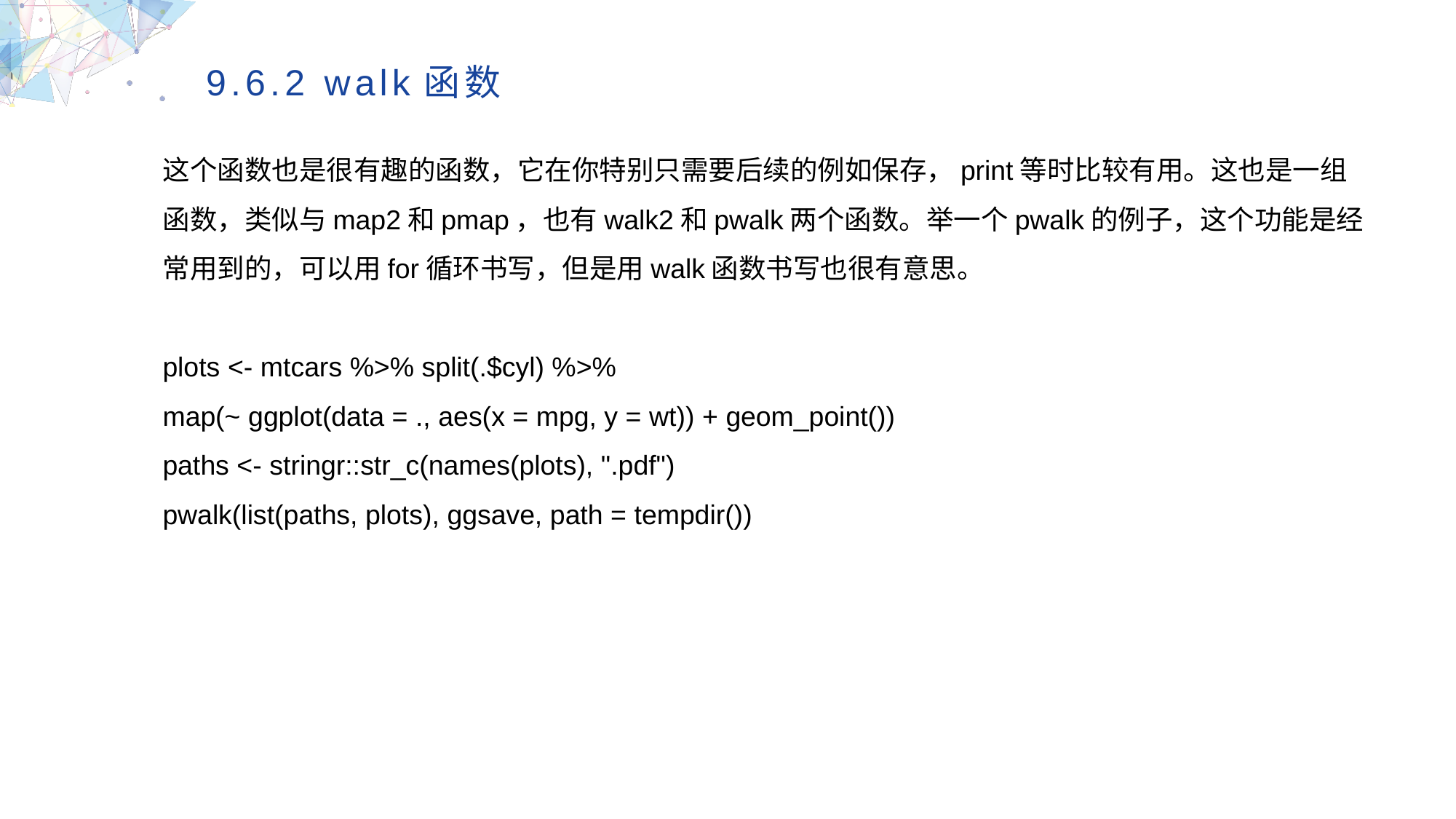

9.6.2 walk函数
这个函数也是很有趣的函数，它在你特别只需要后续的例如保存，print等时比较有用。这也是一组函数，类似与map2和pmap，也有walk2和pwalk两个函数。举一个pwalk的例子，这个功能是经常用到的，可以用for循环书写，但是用walk函数书写也很有意思。

plots <- mtcars %>% split(.$cyl) %>%
map(~ ggplot(data = ., aes(x = mpg, y = wt)) + geom_point())
paths <- stringr::str_c(names(plots), ".pdf")
pwalk(list(paths, plots), ggsave, path = tempdir())

MULTIPURPOSE PRESENTATION TEMPLATE | UNIQUE DESIGN
Welcome Message
Please replace text, click add relevant headline, modify the text content, also can copy your content to this directly. Please replace text, click add relevant headline, modify the text content, also can copy your content to this directly.